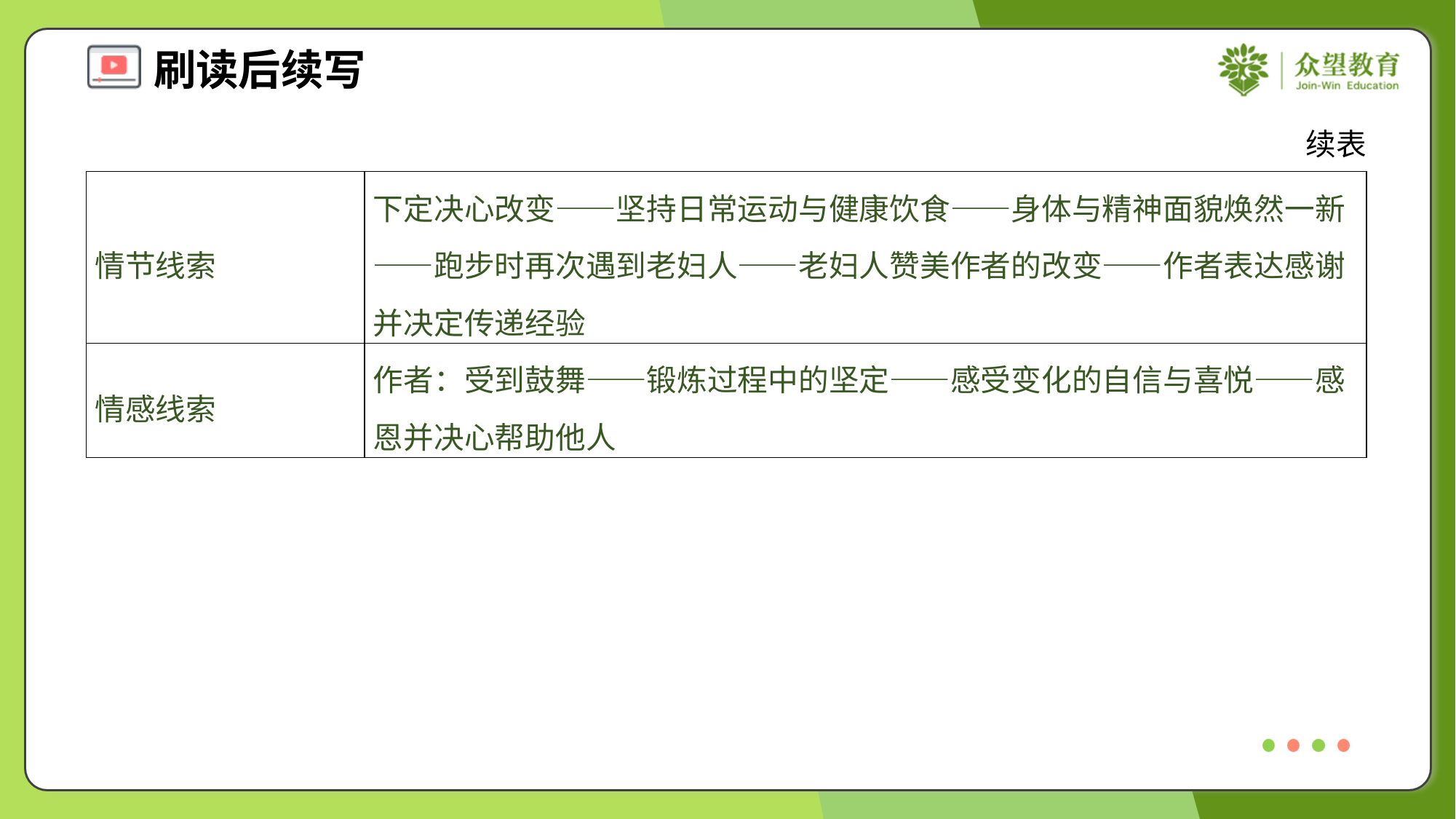

续表
| 情节线索 | 下定决心改变——坚持日常运动与健康饮食——身体与精神面貌焕然一新——跑步时再次遇到老妇人——老妇人赞美作者的改变——作者表达感谢并决定传递经验 |
| --- | --- |
| 情感线索 | 作者：受到鼓舞——锻炼过程中的坚定——感受变化的自信与喜悦——感恩并决心帮助他人 |